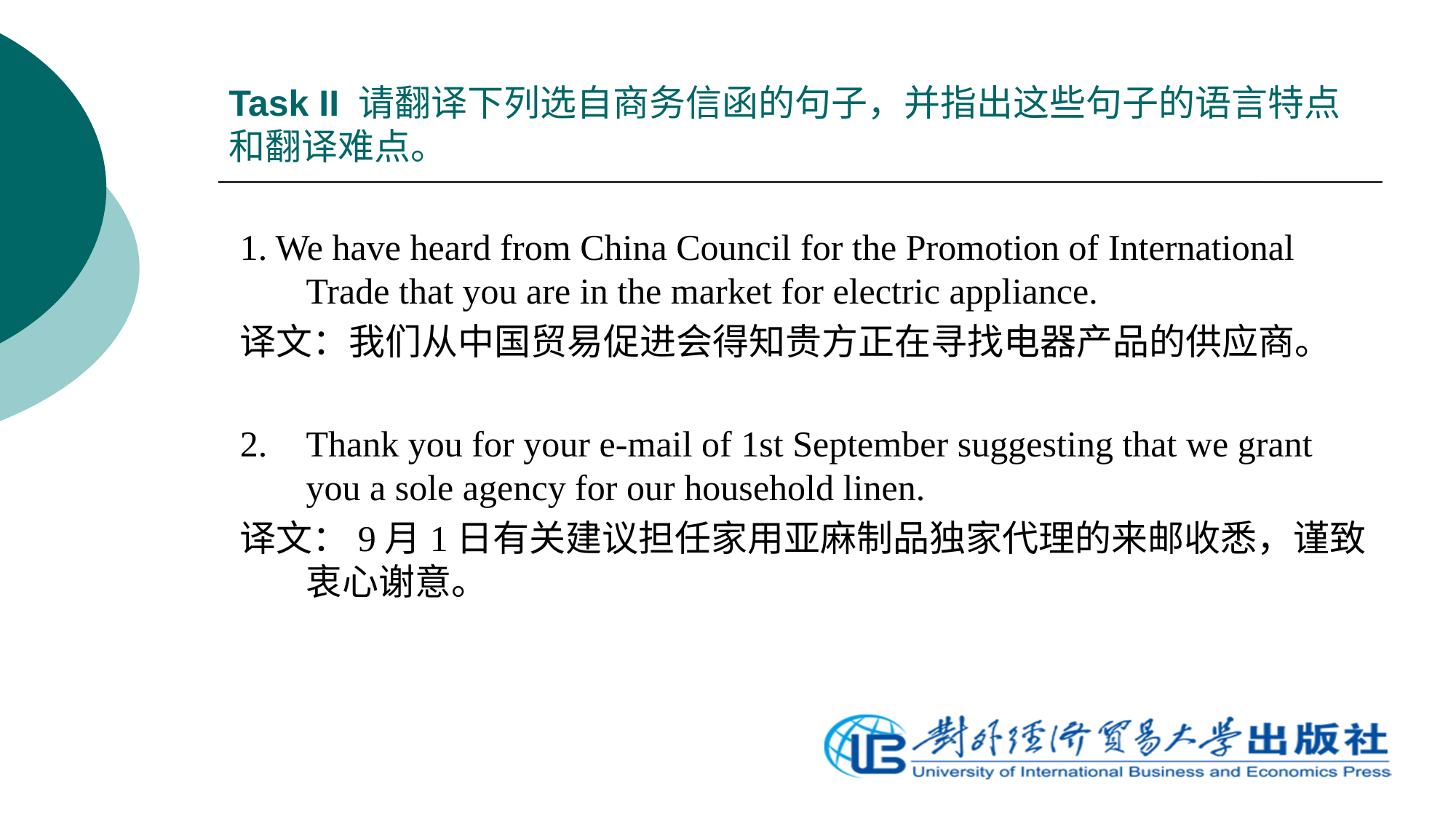

# Task II 请翻译下列选自商务信函的句子，并指出这些句子的语言特点和翻译难点。
1. We have heard from China Council for the Promotion of International Trade that you are in the market for electric appliance.
译文：我们从中国贸易促进会得知贵方正在寻找电器产品的供应商。

2.	Thank you for your e-mail of 1st September suggesting that we grant you a sole agency for our household linen.
译文：9月1日有关建议担任家用亚麻制品独家代理的来邮收悉，谨致衷心谢意。